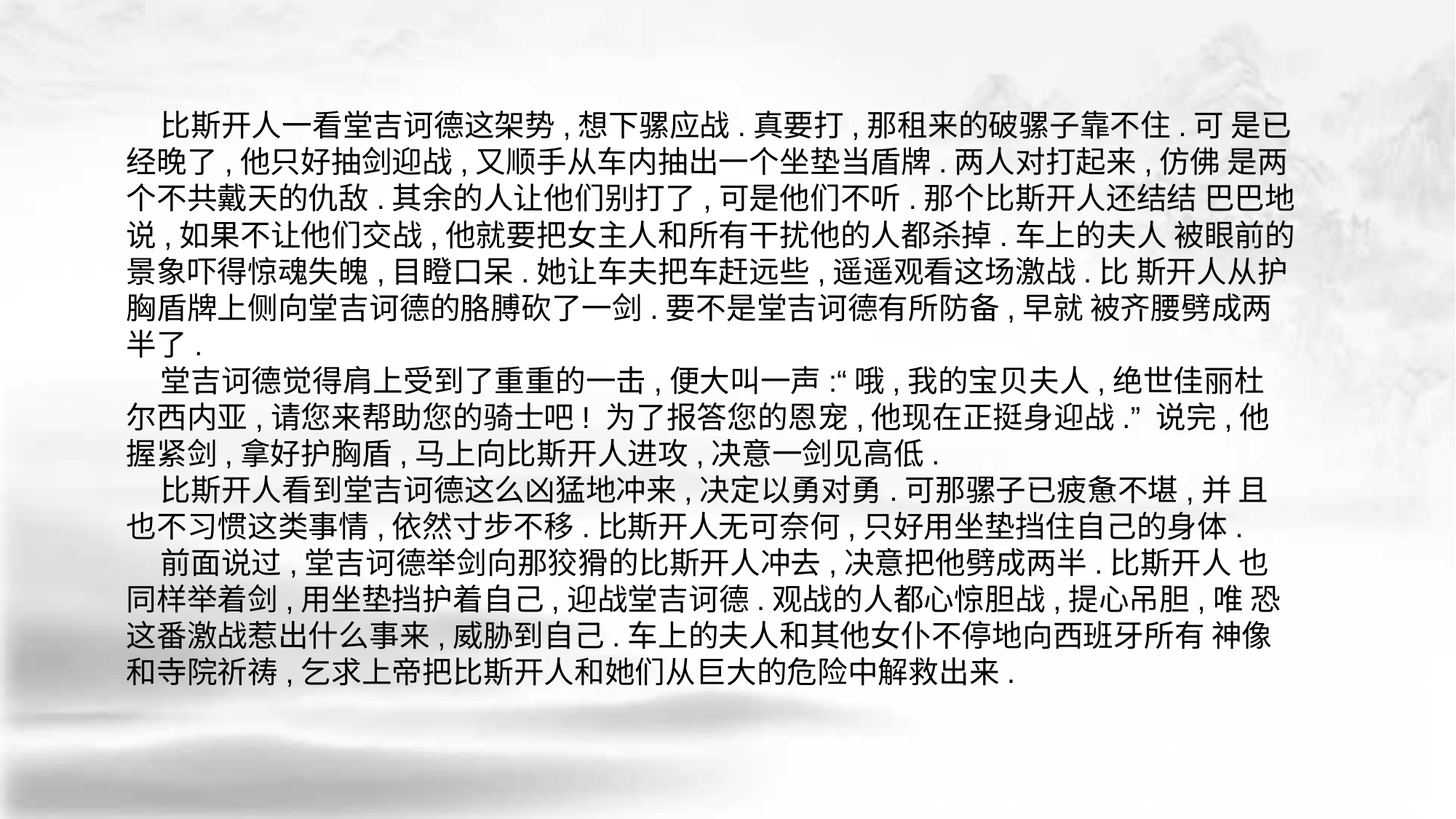

比斯开人一看堂吉诃德这架势,想下骡应战.真要打,那租来的破骡子靠不住.可 是已经晚了,他只好抽剑迎战,又顺手从车内抽出一个坐垫当盾牌.两人对打起来,仿佛 是两个不共戴天的仇敌.其余的人让他们别打了,可是他们不听.那个比斯开人还结结 巴巴地说,如果不让他们交战,他就要把女主人和所有干扰他的人都杀掉.车上的夫人 被眼前的景象吓得惊魂失魄,目瞪口呆.她让车夫把车赶远些,遥遥观看这场激战.比 斯开人从护胸盾牌上侧向堂吉诃德的胳膊砍了一剑.要不是堂吉诃德有所防备,早就 被齐腰劈成两半了.
    堂吉诃德觉得肩上受到了重重的一击,便大叫一声:“哦,我的宝贝夫人,绝世佳丽杜 尔西内亚,请您来帮助您的骑士吧! 为了报答您的恩宠,他现在正挺身迎战.” 说完,他握紧剑,拿好护胸盾,马上向比斯开人进攻,决意一剑见高低.
    比斯开人看到堂吉诃德这么凶猛地冲来,决定以勇对勇.可那骡子已疲惫不堪,并 且也不习惯这类事情,依然寸步不移.比斯开人无可奈何,只好用坐垫挡住自己的身体.
    前面说过,堂吉诃德举剑向那狡猾的比斯开人冲去,决意把他劈成两半.比斯开人 也同样举着剑,用坐垫挡护着自己,迎战堂吉诃德.观战的人都心惊胆战,提心吊胆,唯 恐这番激战惹出什么事来,威胁到自己.车上的夫人和其他女仆不停地向西班牙所有 神像和寺院祈祷,乞求上帝把比斯开人和她们从巨大的危险中解救出来.